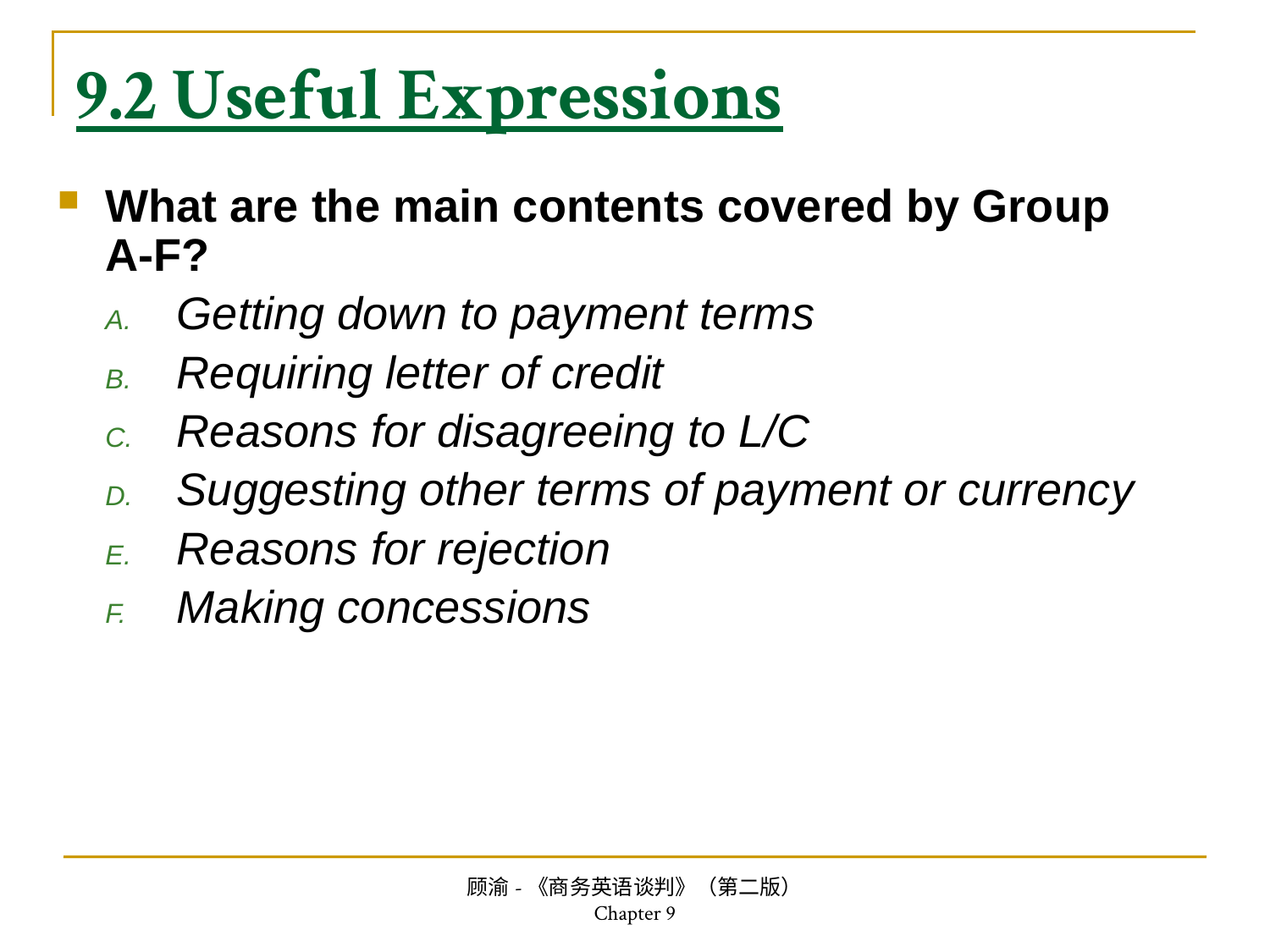

# 9.2 Useful Expressions
What are the main contents covered by Group A-F?
Getting down to payment terms
Requiring letter of credit
Reasons for disagreeing to L/C
Suggesting other terms of payment or currency
Reasons for rejection
Making concessions

19
顾渝-《商务英语谈判》（第二版） Chapter 9